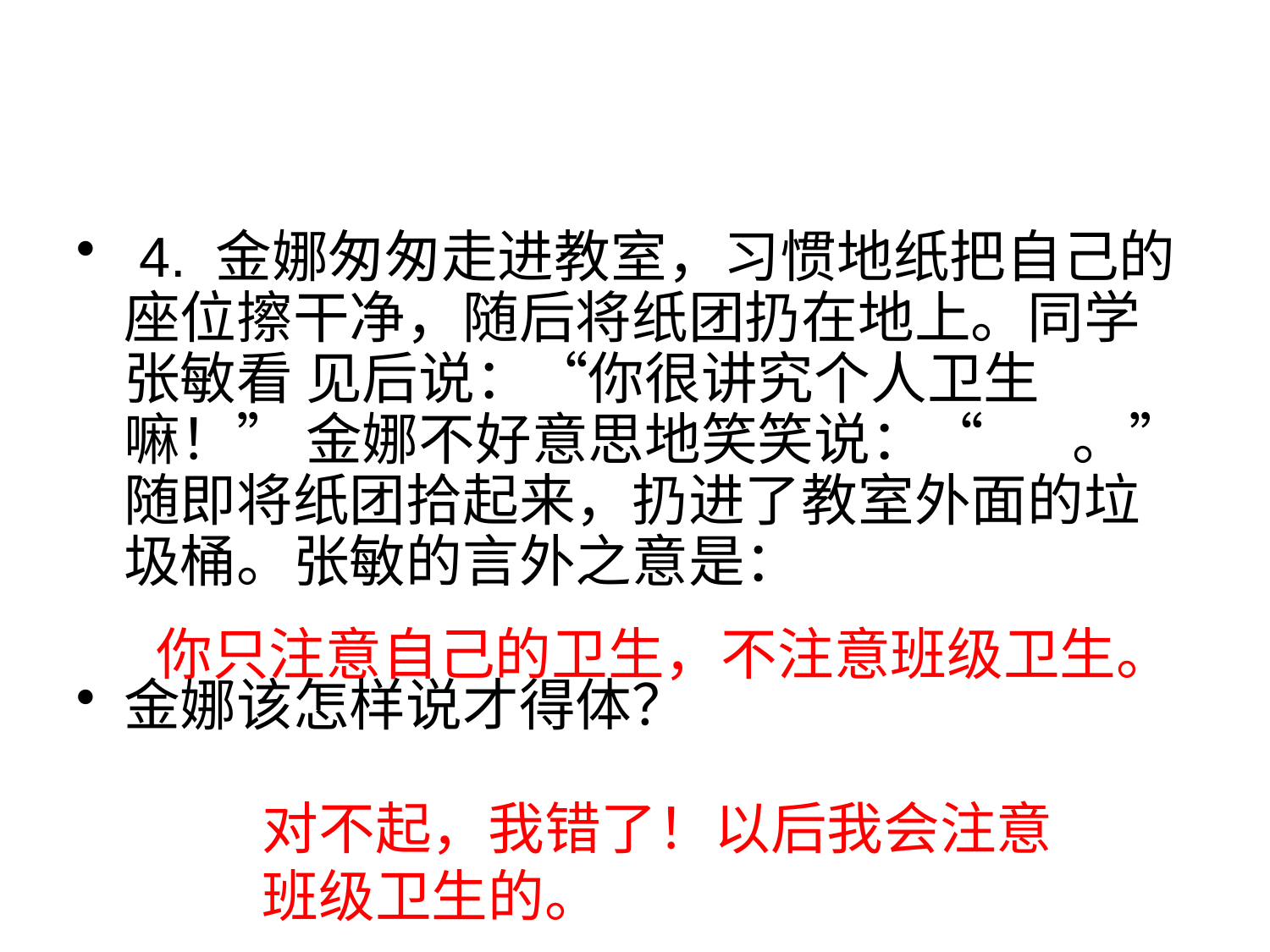

#
 4. 金娜匆匆走进教室，习惯地纸把自己的座位擦干净，随后将纸团扔在地上。同学张敏看 见后说：“你很讲究个人卫生嘛！” 金娜不好意思地笑笑说：“       。”随即将纸团拾起来，扔进了教室外面的垃圾桶。张敏的言外之意是：

金娜该怎样说才得体？
你只注意自己的卫生，不注意班级卫生。

对不起，我错了！以后我会注意班级卫生的。